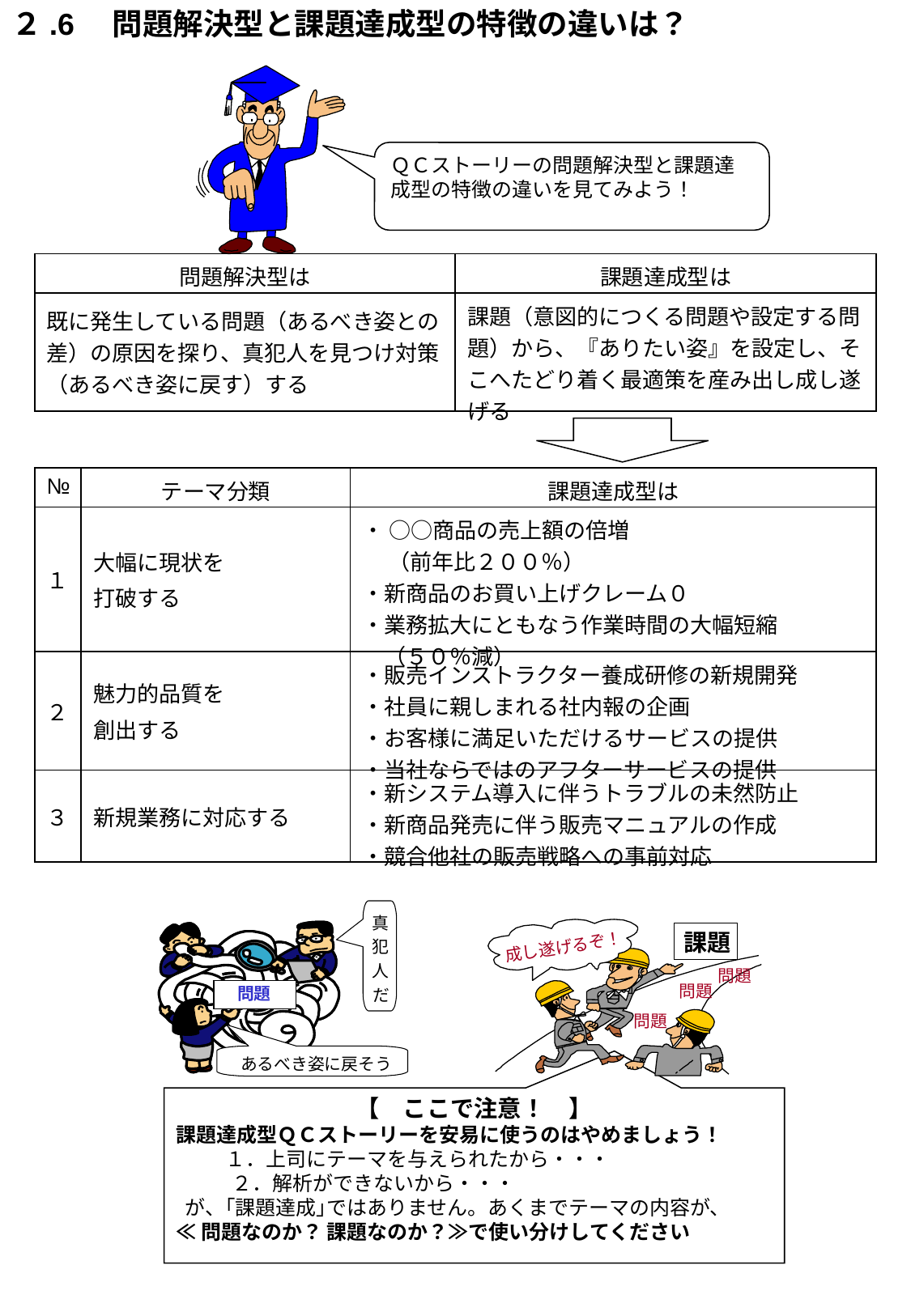

２.6　問題解決型と課題達成型の特徴の違いは？

ＱＣストーリーの問題解決型と課題達成型の特徴の違いを見てみよう！
| 問題解決型は | 課題達成型は |
| --- | --- |
| 既に発生している問題（あるべき姿との差）の原因を探り、真犯人を見つけ対策（あるべき姿に戻す）する | 課題（意図的につくる問題や設定する問題）から、『ありたい姿』を設定し、そこへたどり着く最適策を産み出し成し遂げる |

| № | テーマ分類 | 課題達成型は |
| --- | --- | --- |
| １ | 大幅に現状を 打破する | ・ ○○商品の売上額の倍増 （前年比２００％） ・新商品のお買い上げクレーム０ ・業務拡大にともなう作業時間の大幅短縮 　（５０％減） |
| ２ | 魅力的品質を 創出する | ・販売インストラクター養成研修の新規開発 ・社員に親しまれる社内報の企画 ・お客様に満足いただけるサービスの提供 ・当社ならではのアフターサービスの提供 |
| ３ | 新規業務に対応する | ・新システム導入に伴うトラブルの未然防止 ・新商品発売に伴う販売マニュアルの作成 ・競合他社の販売戦略への事前対応 |

真

課題

成し遂げるぞ！
犯

人

問題

問題
問題
だ
問題

問題

あるべき姿に戻そう

【　ここで注意！　】
課題達成型ＱＣストーリーを安易に使うのはやめましょう！
          １．上司にテーマを与えられたから・・・
       　２．解析ができないから・・・
 が、｢課題達成｣ではありません。あくまでテーマの内容が、
≪問題なのか？ 課題なのか？≫で使い分けしてください